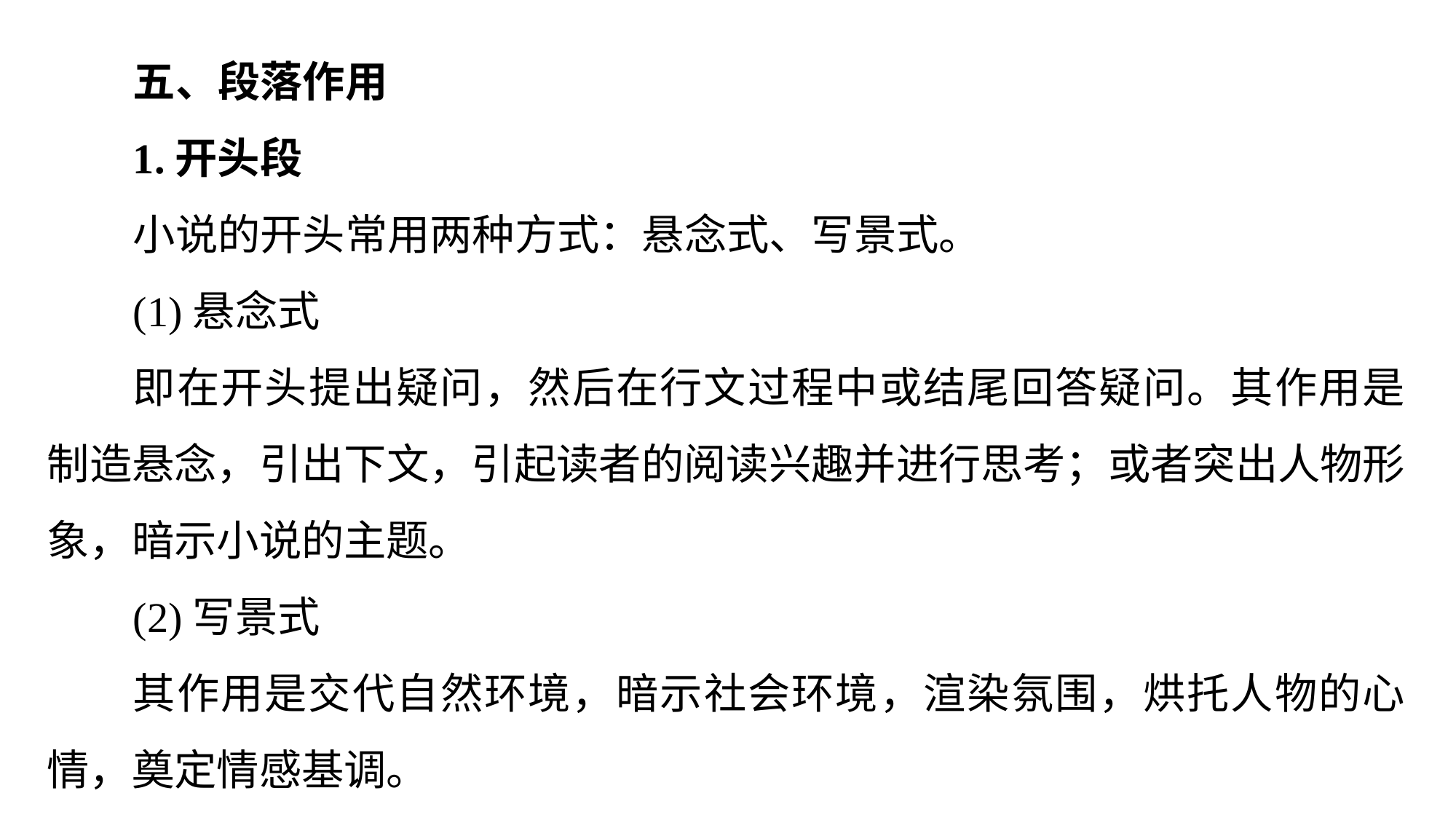

五、段落作用
1.开头段
小说的开头常用两种方式：悬念式、写景式。
(1)悬念式
即在开头提出疑问，然后在行文过程中或结尾回答疑问。其作用是制造悬念，引出下文，引起读者的阅读兴趣并进行思考；或者突出人物形象，暗示小说的主题。
(2)写景式
其作用是交代自然环境，暗示社会环境，渲染氛围，烘托人物的心情，奠定情感基调。